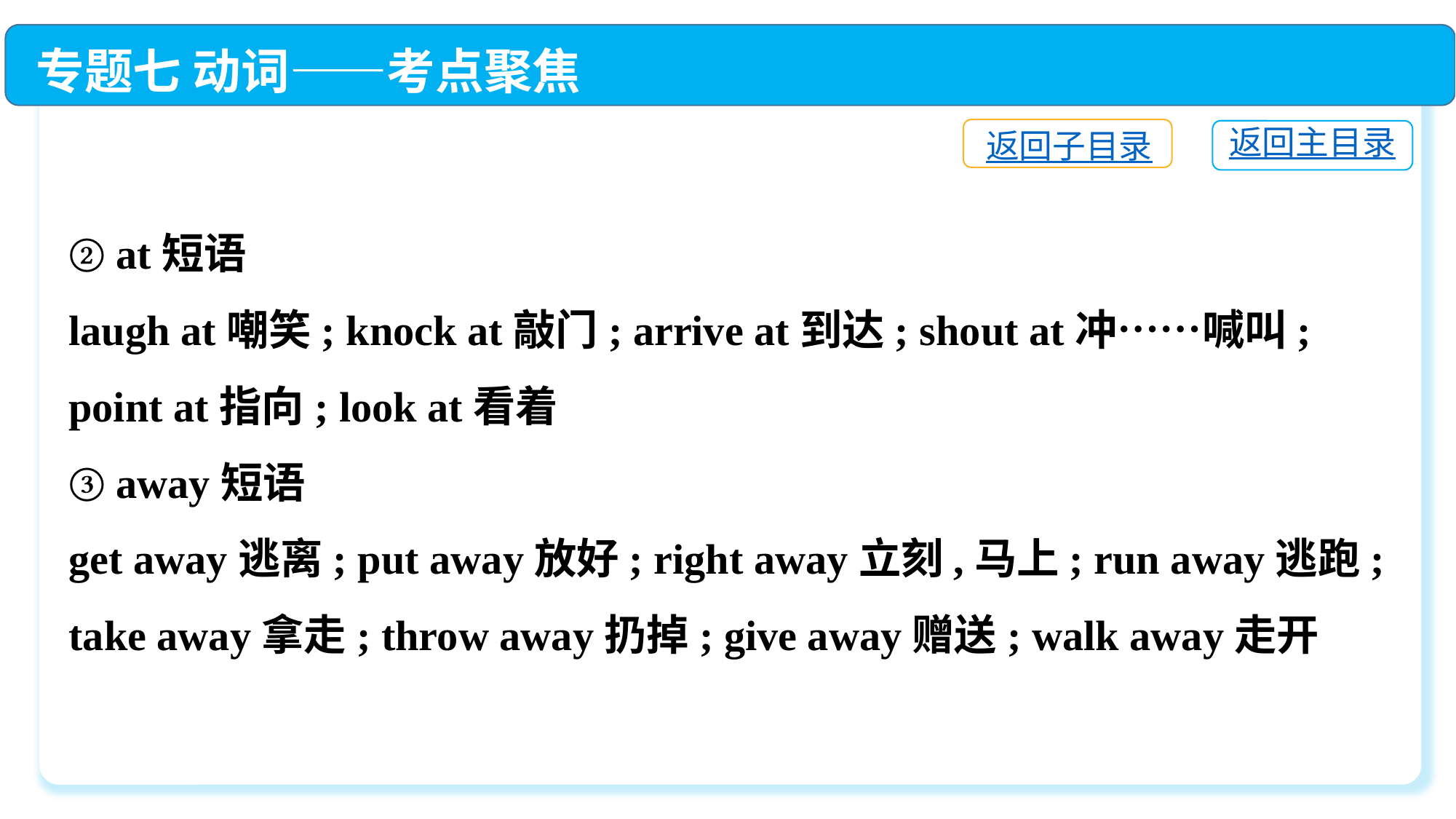

专题七 动词——考点聚焦

返回子目录
返回主目录
② at短语
laugh at嘲笑; knock at敲门; arrive at到达; shout at冲……喊叫; point at指向; look at看着
③ away短语
get away逃离; put away放好; right away立刻,马上; run away逃跑; take away拿走; throw away扔掉; give away赠送; walk away走开